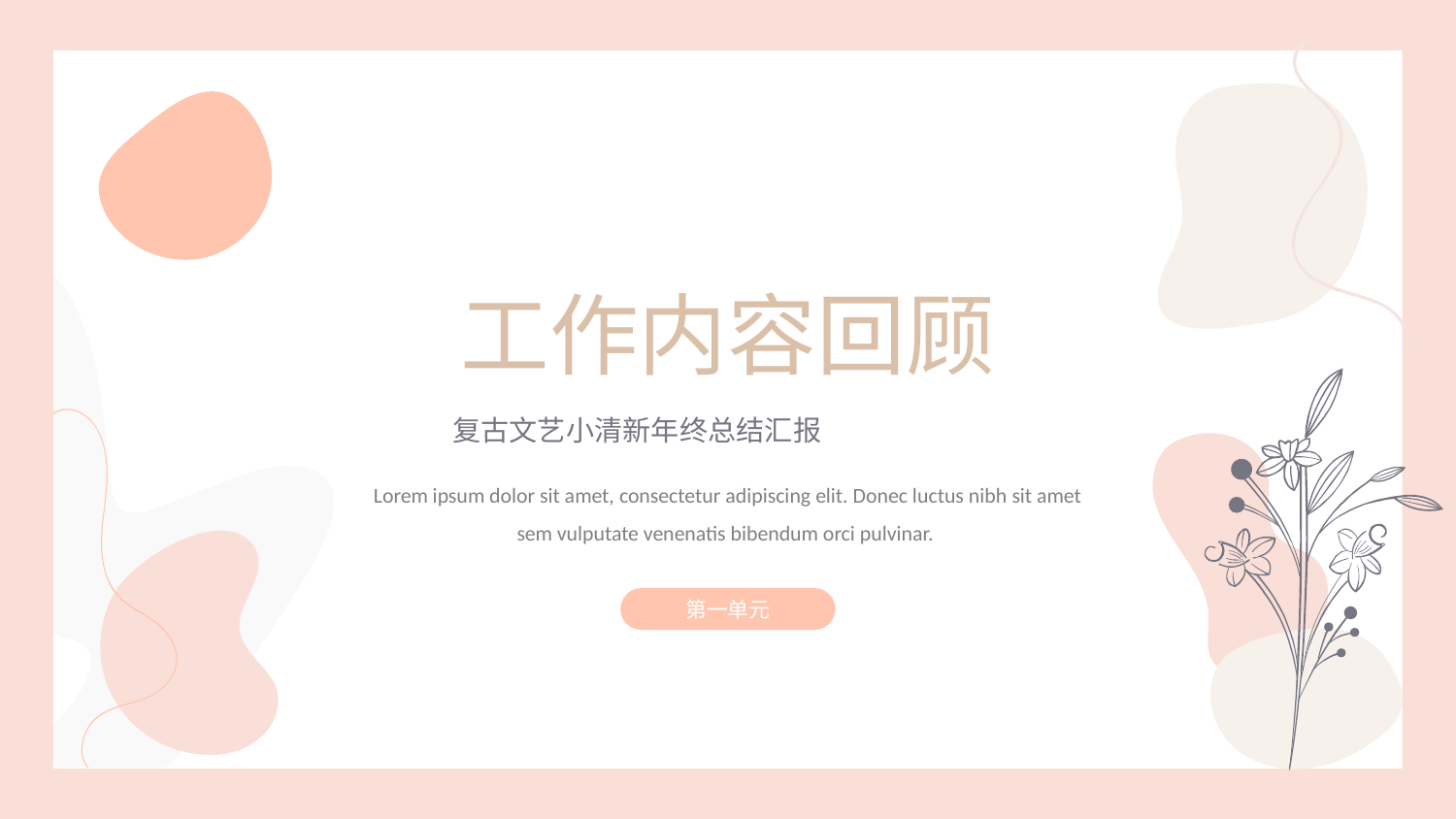

工作内容回顾

复古文艺小清新年终总结汇报

Lorem ipsum dolor sit amet, consectetur adipiscing elit. Donec luctus nibh sit amet sem vulputate venenatis bibendum orci pulvinar.
第一单元